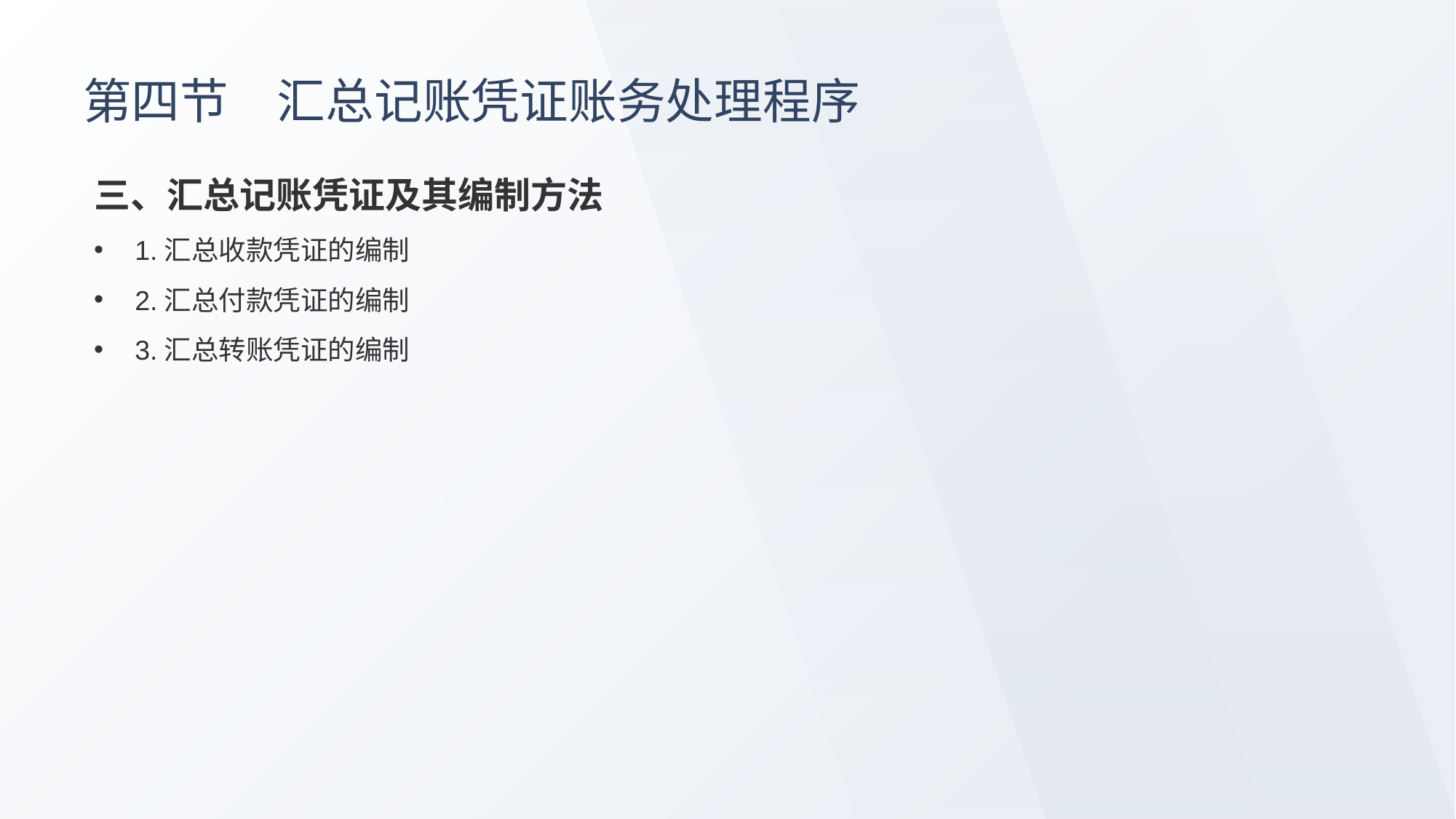

# 第四节　汇总记账凭证账务处理程序
三、汇总记账凭证及其编制方法
1.汇总收款凭证的编制
2.汇总付款凭证的编制
3.汇总转账凭证的编制